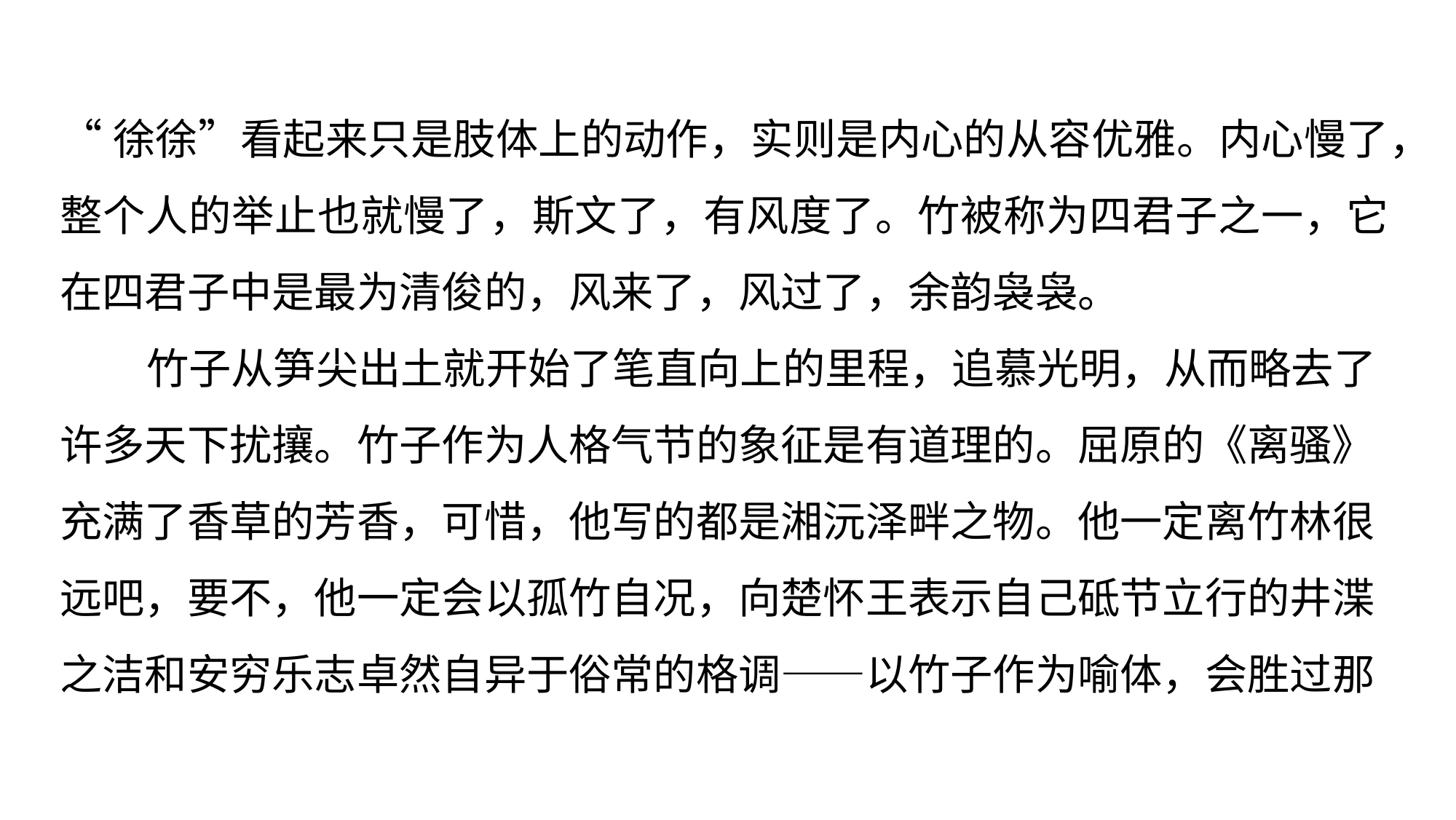

“徐徐”看起来只是肢体上的动作，实则是内心的从容优雅。内心慢了，整个人的举止也就慢了，斯文了，有风度了。竹被称为四君子之一，它在四君子中是最为清俊的，风来了，风过了，余韵袅袅。
竹子从笋尖出土就开始了笔直向上的里程，追慕光明，从而略去了许多天下扰攘。竹子作为人格气节的象征是有道理的。屈原的《离骚》充满了香草的芳香，可惜，他写的都是湘沅泽畔之物。他一定离竹林很远吧，要不，他一定会以孤竹自况，向楚怀王表示自己砥节立行的井渫之洁和安穷乐志卓然自异于俗常的格调——以竹子作为喻体，会胜过那